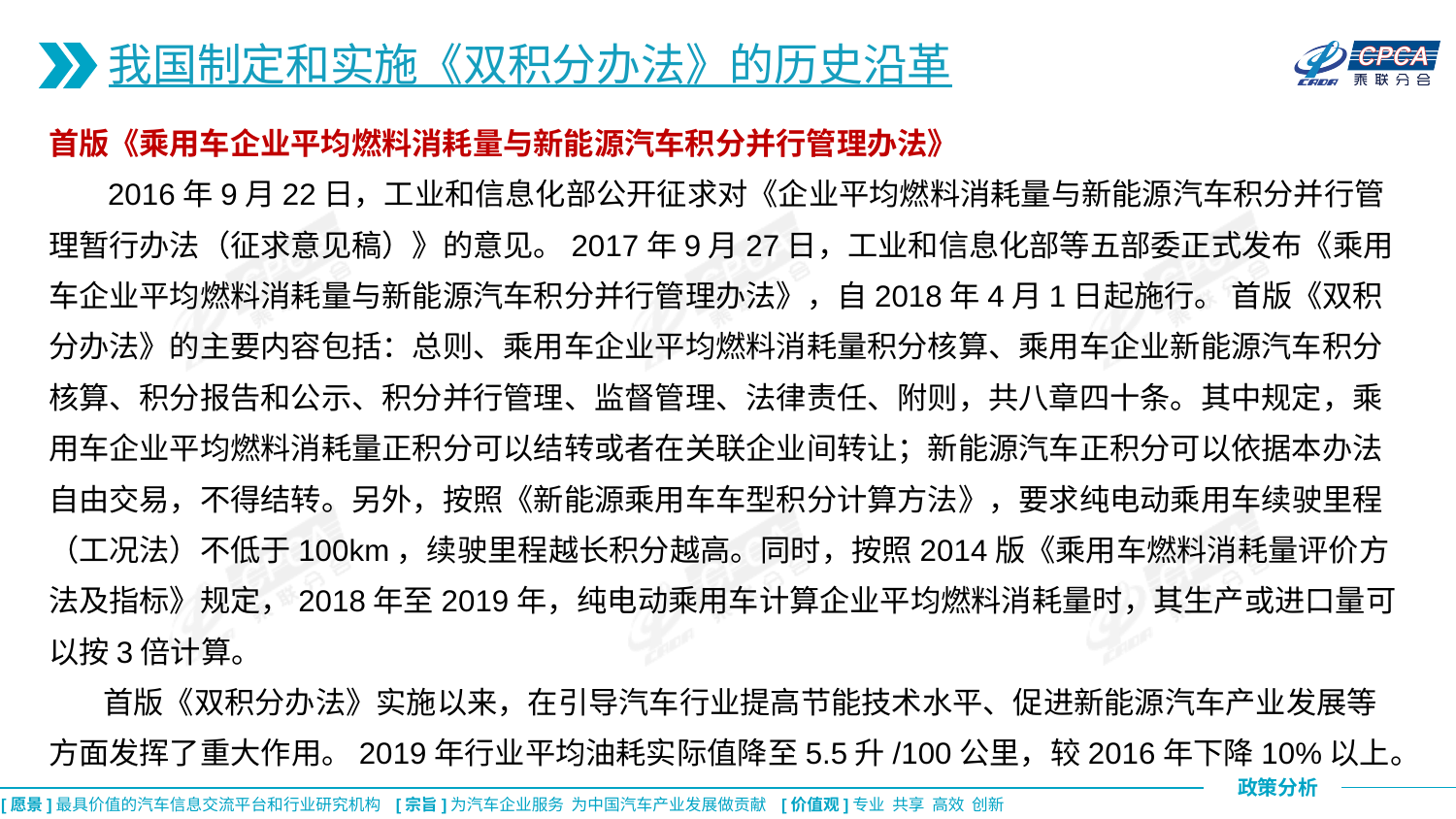

我国制定和实施《双积分办法》的历史沿革
首版《乘用车企业平均燃料消耗量与新能源汽车积分并行管理办法》
       2016年9月22日，工业和信息化部公开征求对《企业平均燃料消耗量与新能源汽车积分并行管理暂行办法（征求意见稿）》的意见。2017年9月27日，工业和信息化部等五部委正式发布《乘用车企业平均燃料消耗量与新能源汽车积分并行管理办法》，自2018年4月1日起施行。 首版《双积分办法》的主要内容包括：总则、乘用车企业平均燃料消耗量积分核算、乘用车企业新能源汽车积分核算、积分报告和公示、积分并行管理、监督管理、法律责任、附则，共八章四十条。其中规定，乘用车企业平均燃料消耗量正积分可以结转或者在关联企业间转让；新能源汽车正积分可以依据本办法自由交易，不得结转。另外，按照《新能源乘用车车型积分计算方法》，要求纯电动乘用车续驶里程（工况法）不低于100km，续驶里程越长积分越高。同时，按照2014版《乘用车燃料消耗量评价方法及指标》规定，2018年至2019年，纯电动乘用车计算企业平均燃料消耗量时，其生产或进口量可以按3倍计算。
       首版《双积分办法》实施以来，在引导汽车行业提高节能技术水平、促进新能源汽车产业发展等方面发挥了重大作用。2019年行业平均油耗实际值降至5.5升/100公里，较2016年下降10%以上。